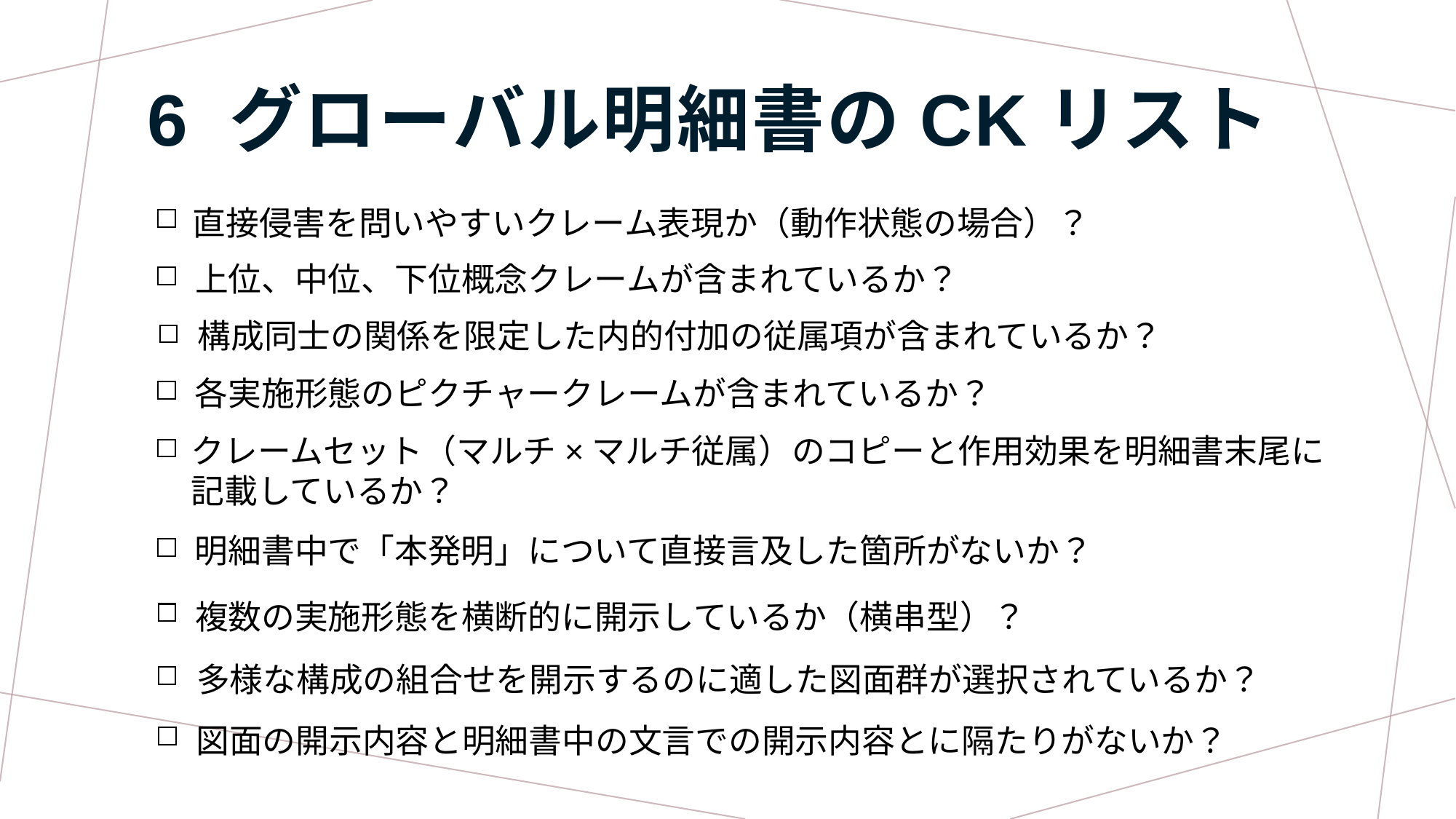

6 グローバル明細書のCKリスト
直接侵害を問いやすいクレーム表現か（動作状態の場合）？

上位、中位、下位概念クレームが含まれているか？

構成同士の関係を限定した内的付加の従属項が含まれているか？

各実施形態のピクチャークレームが含まれているか？

クレームセット（マルチ×マルチ従属）のコピーと作用効果を明細書末尾に
記載しているか？

明細書中で「本発明」について直接言及した箇所がないか？

複数の実施形態を横断的に開示しているか（横串型）？

多様な構成の組合せを開示するのに適した図面群が選択されているか？

図面の開示内容と明細書中の文言での開示内容とに隔たりがないか？